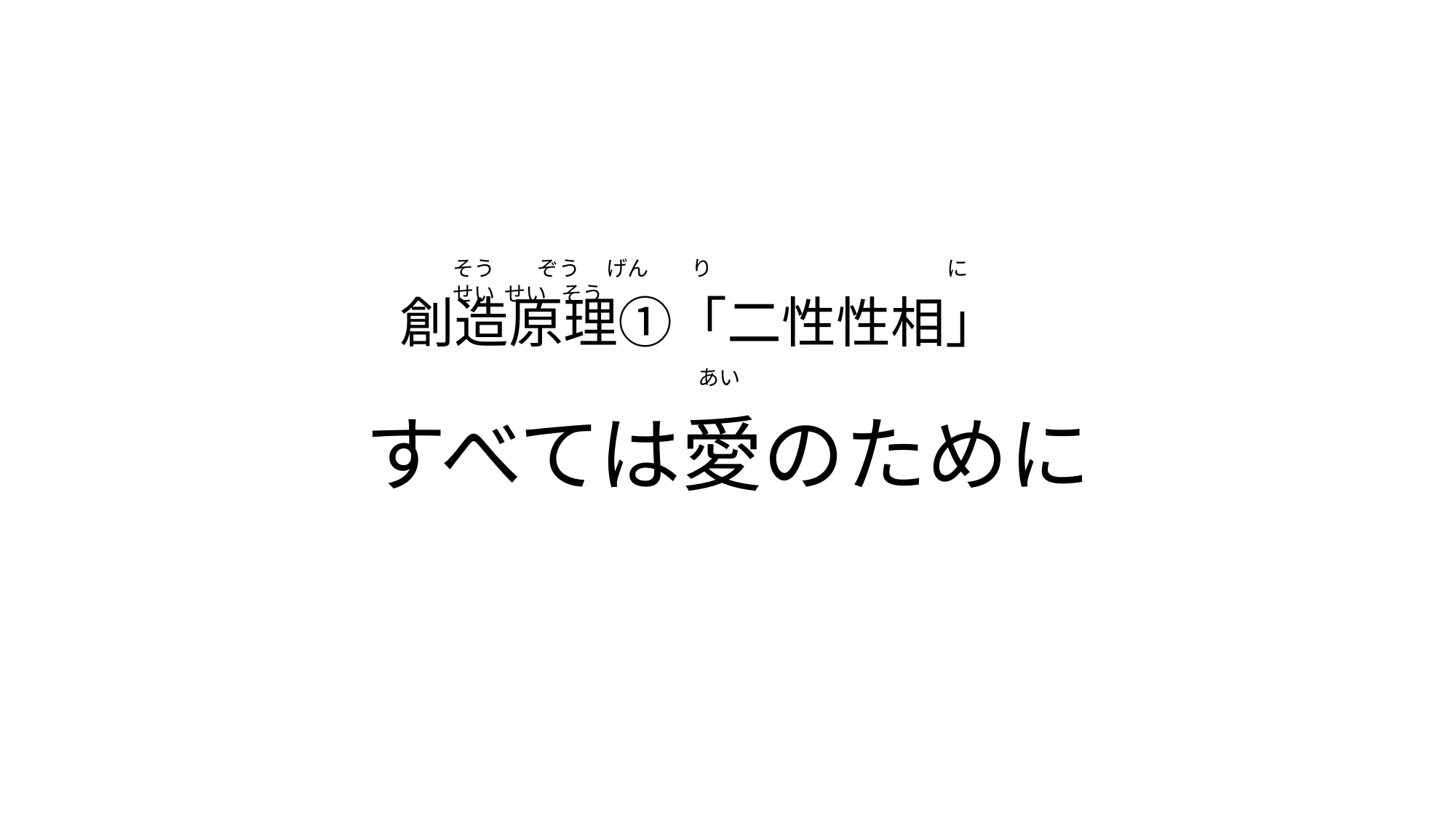

創造原理①「二性性相」
すべては愛のために
そう　　ぞう　 げん　　り　　　　　　　　　　　に　 せい  せい   そう
あい